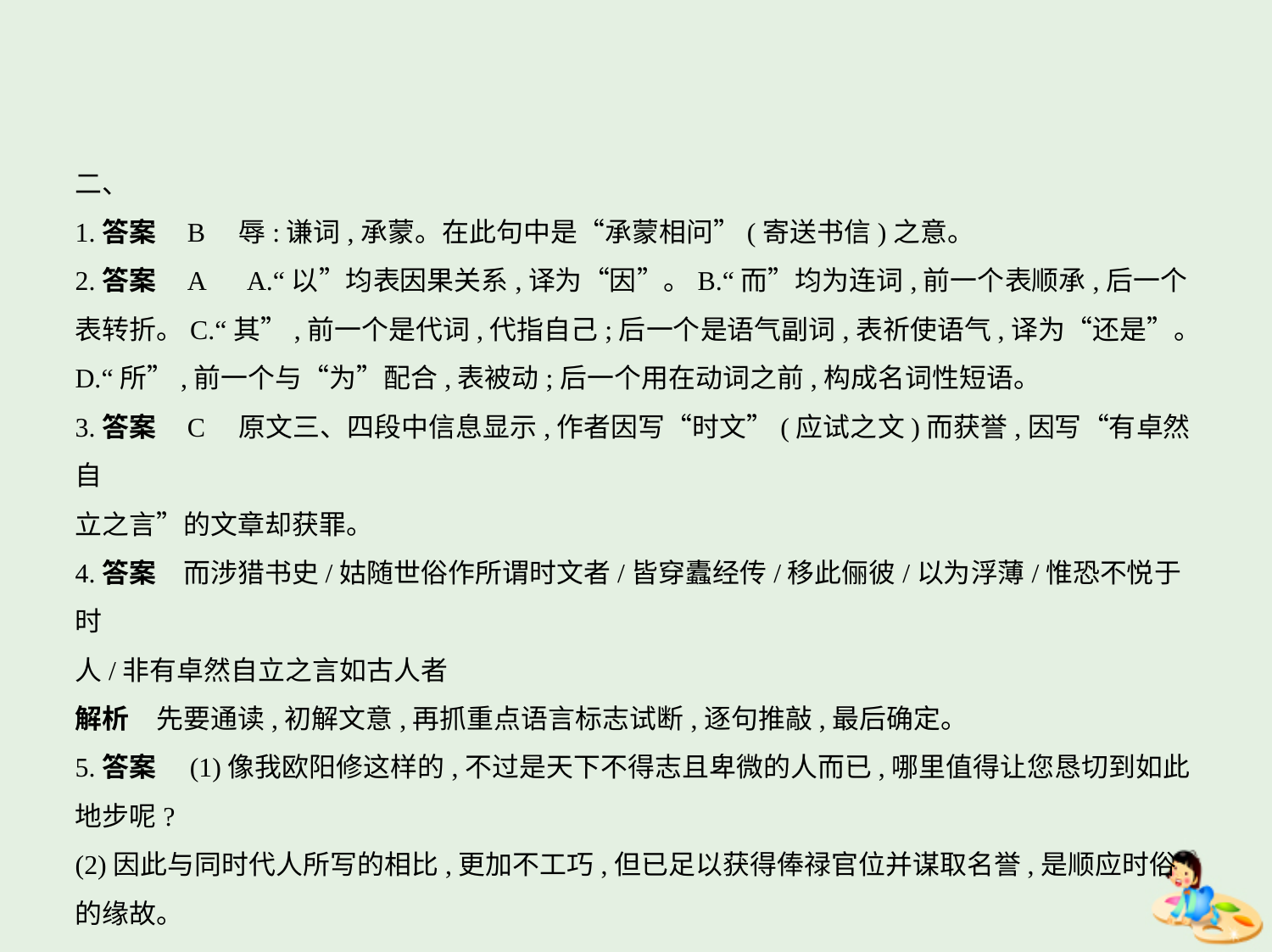

二、
1.答案    B　辱:谦词,承蒙。在此句中是“承蒙相问”(寄送书信)之意。
2.答案    A　A.“以”均表因果关系,译为“因”。B.“而”均为连词,前一个表顺承,后一个
表转折。C.“其”,前一个是代词,代指自己;后一个是语气副词,表祈使语气,译为“还是”。
D.“所”,前一个与“为”配合,表被动;后一个用在动词之前,构成名词性短语。
3.答案    C　原文三、四段中信息显示,作者因写“时文”(应试之文)而获誉,因写“有卓然自
立之言”的文章却获罪。
4.答案　而涉猎书史/姑随世俗作所谓时文者/皆穿蠹经传/移此俪彼/以为浮薄/惟恐不悦于时
人/非有卓然自立之言如古人者
解析　先要通读,初解文意,再抓重点语言标志试断,逐句推敲,最后确定。
5.答案　(1)像我欧阳修这样的,不过是天下不得志且卑微的人而已,哪里值得让您恳切到如此
地步呢?
(2)因此与同时代人所写的相比,更加不工巧,但已足以获得俸禄官位并谋取名誉,是顺应时俗
的缘故。